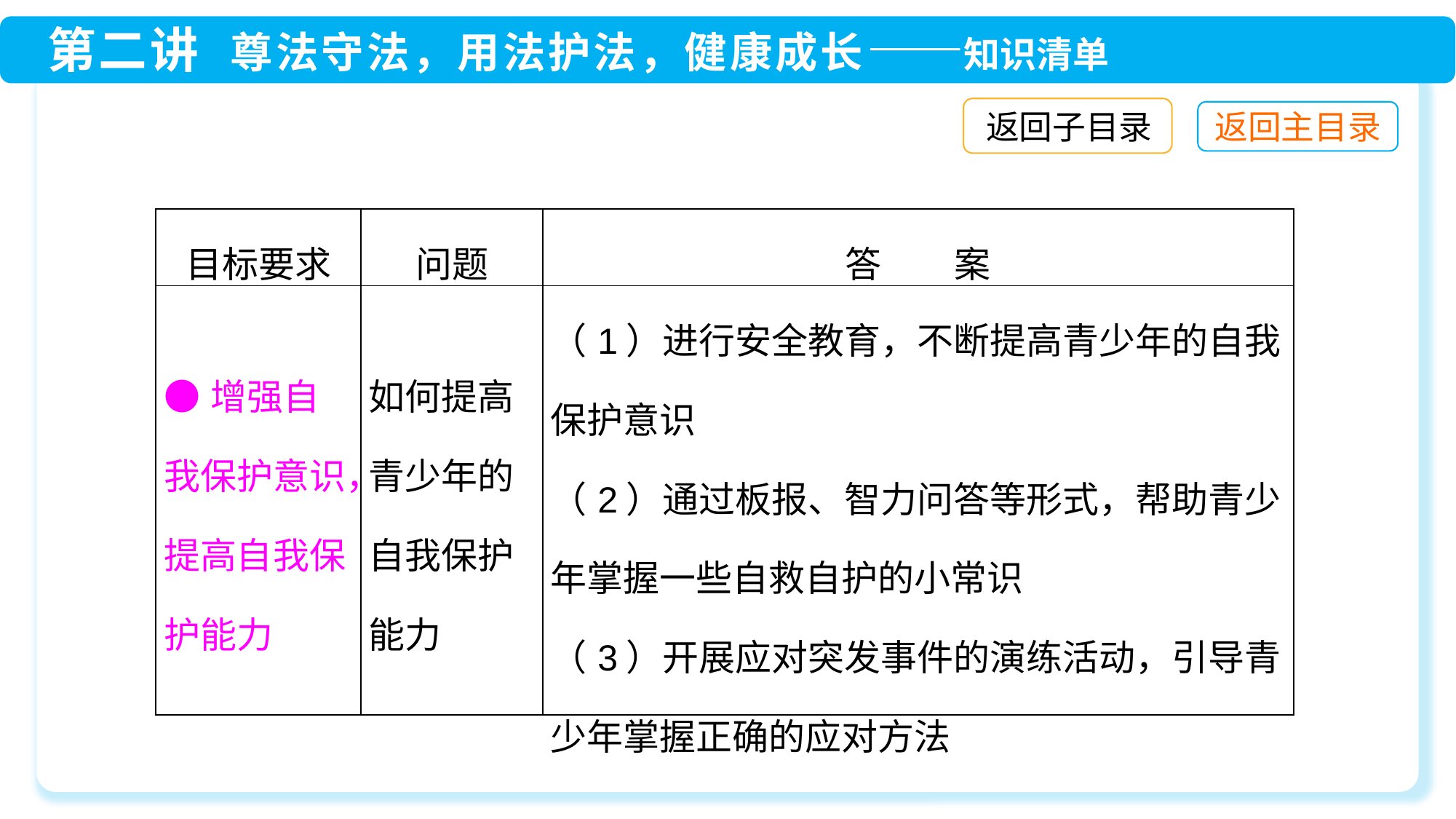

返回子目录
| 目标要求 | 问题 | 答　　案 |
| --- | --- | --- |
| ●增强自我保护意识，提高自我保护能力 | 如何提高青少年的自我保护能力 | （1）进行安全教育，不断提高青少年的自我保护意识 （2）通过板报、智力问答等形式，帮助青少年掌握一些自救自护的小常识 （3）开展应对突发事件的演练活动，引导青少年掌握正确的应对方法 |